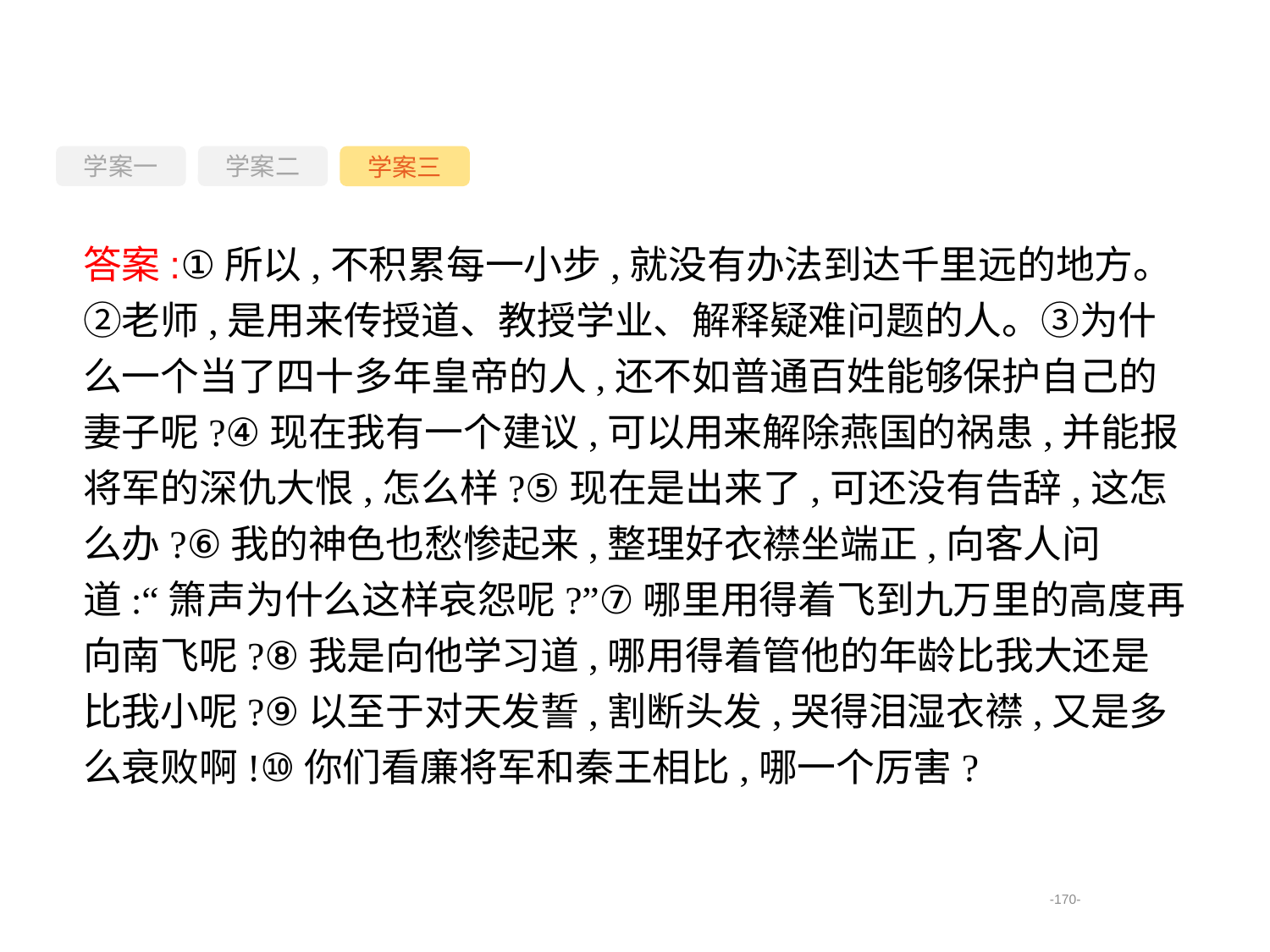

学案一
学案三
学案二
答案:①所以,不积累每一小步,就没有办法到达千里远的地方。②老师,是用来传授道、教授学业、解释疑难问题的人。③为什么一个当了四十多年皇帝的人,还不如普通百姓能够保护自己的妻子呢?④现在我有一个建议,可以用来解除燕国的祸患,并能报将军的深仇大恨,怎么样?⑤现在是出来了,可还没有告辞,这怎么办?⑥我的神色也愁惨起来,整理好衣襟坐端正,向客人问道:“箫声为什么这样哀怨呢?”⑦哪里用得着飞到九万里的高度再向南飞呢?⑧我是向他学习道,哪用得着管他的年龄比我大还是比我小呢?⑨以至于对天发誓,割断头发,哭得泪湿衣襟,又是多么衰败啊!⑩你们看廉将军和秦王相比,哪一个厉害?
-170-